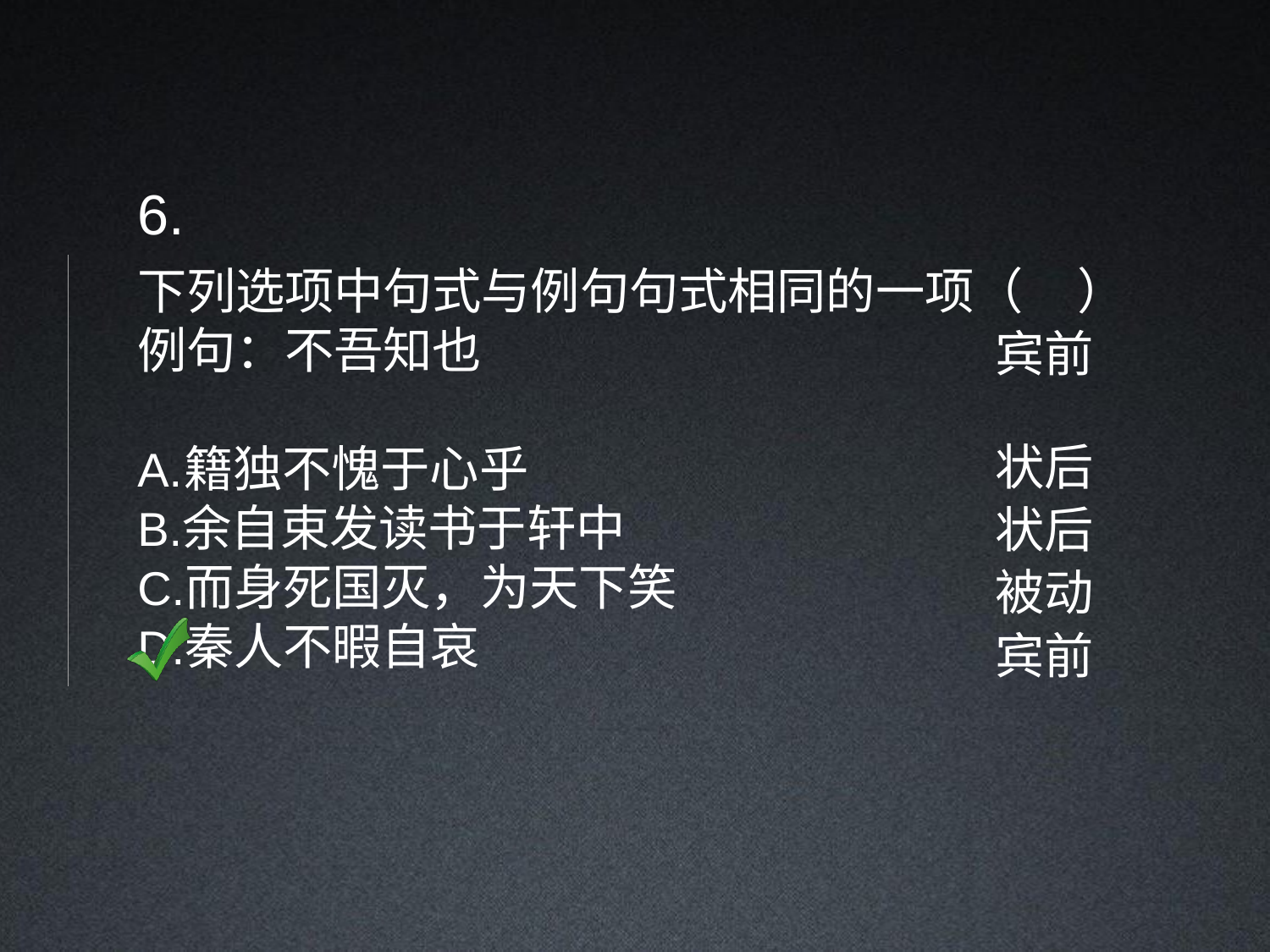

6.
下列选项中句式与例句句式相同的一项（	）

例句：不吾知也
宾前
状后
状后
被动
宾前
籍独不愧于心乎
余自束发读书于轩中
而身死国灭，为天下笑
秦人不暇自哀